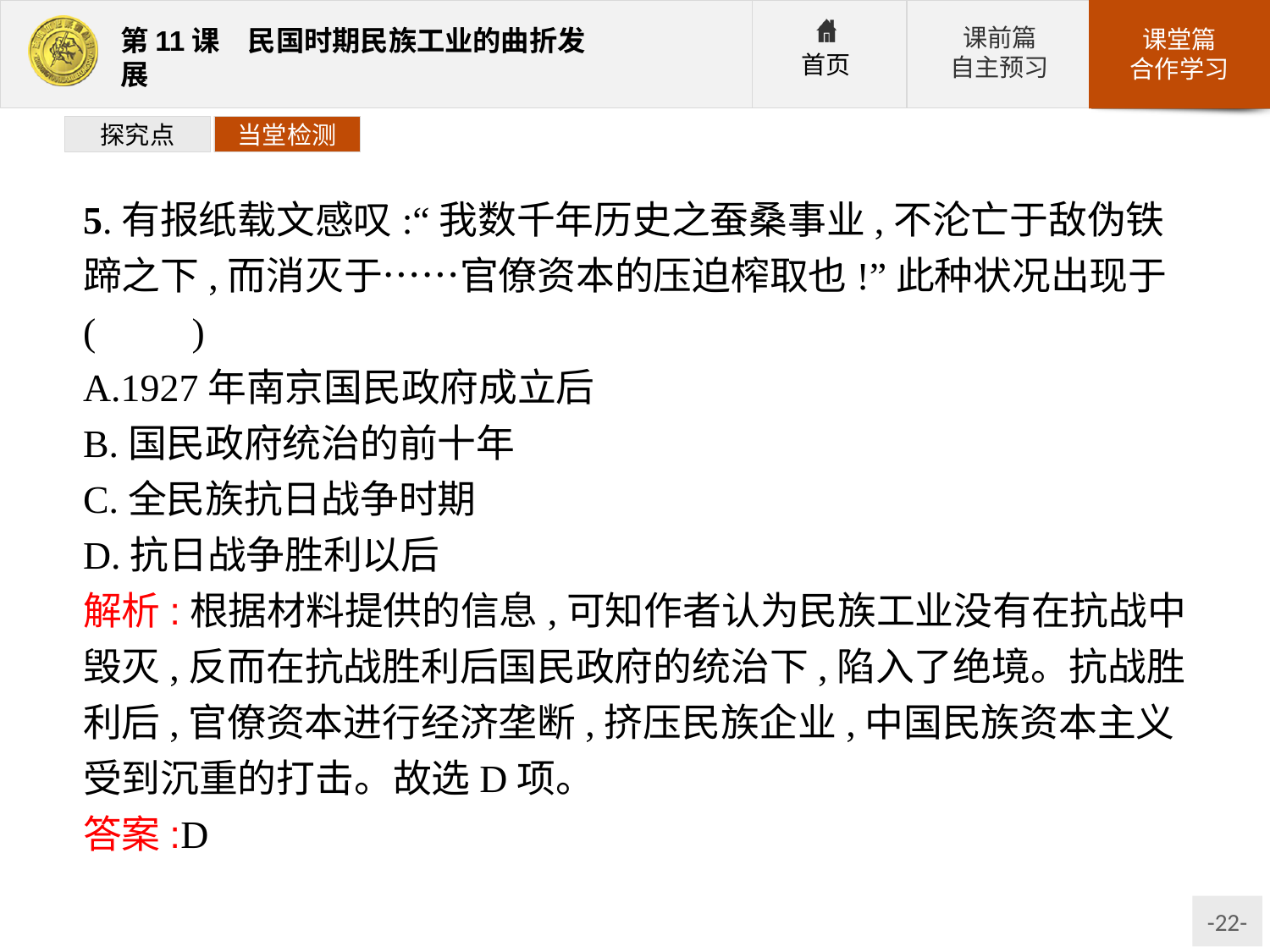

探究点
当堂检测
5.有报纸载文感叹:“我数千年历史之蚕桑事业,不沦亡于敌伪铁蹄之下,而消灭于……官僚资本的压迫榨取也!”此种状况出现于(　　)
A.1927年南京国民政府成立后
B.国民政府统治的前十年
C.全民族抗日战争时期
D.抗日战争胜利以后
解析:根据材料提供的信息,可知作者认为民族工业没有在抗战中毁灭,反而在抗战胜利后国民政府的统治下,陷入了绝境。抗战胜利后,官僚资本进行经济垄断,挤压民族企业,中国民族资本主义受到沉重的打击。故选D项。
答案:D